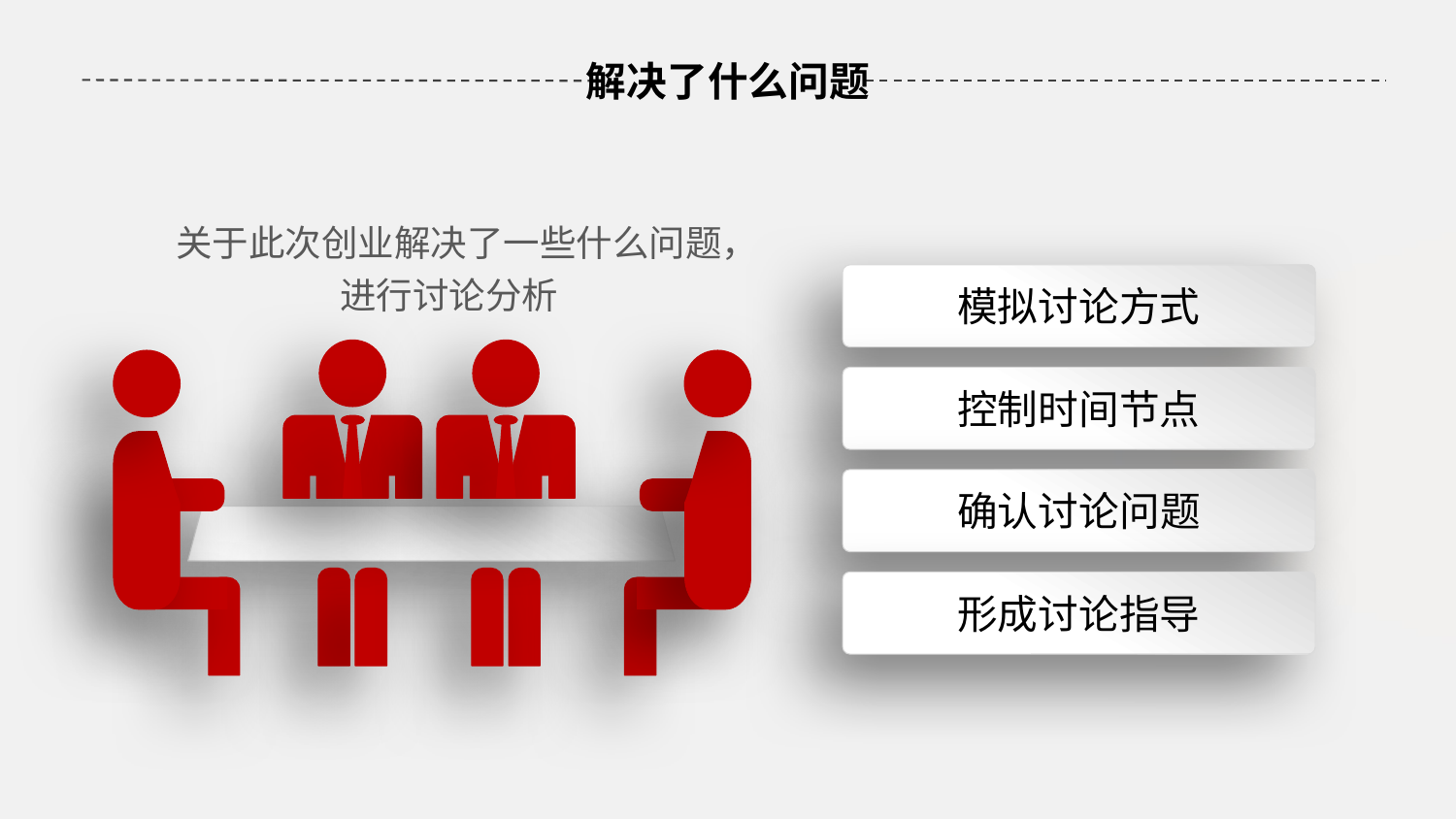

# 解决了什么问题
关于此次创业解决了一些什么问题，进行讨论分析
模拟讨论方式

控制时间节点
确认讨论问题
形成讨论指导